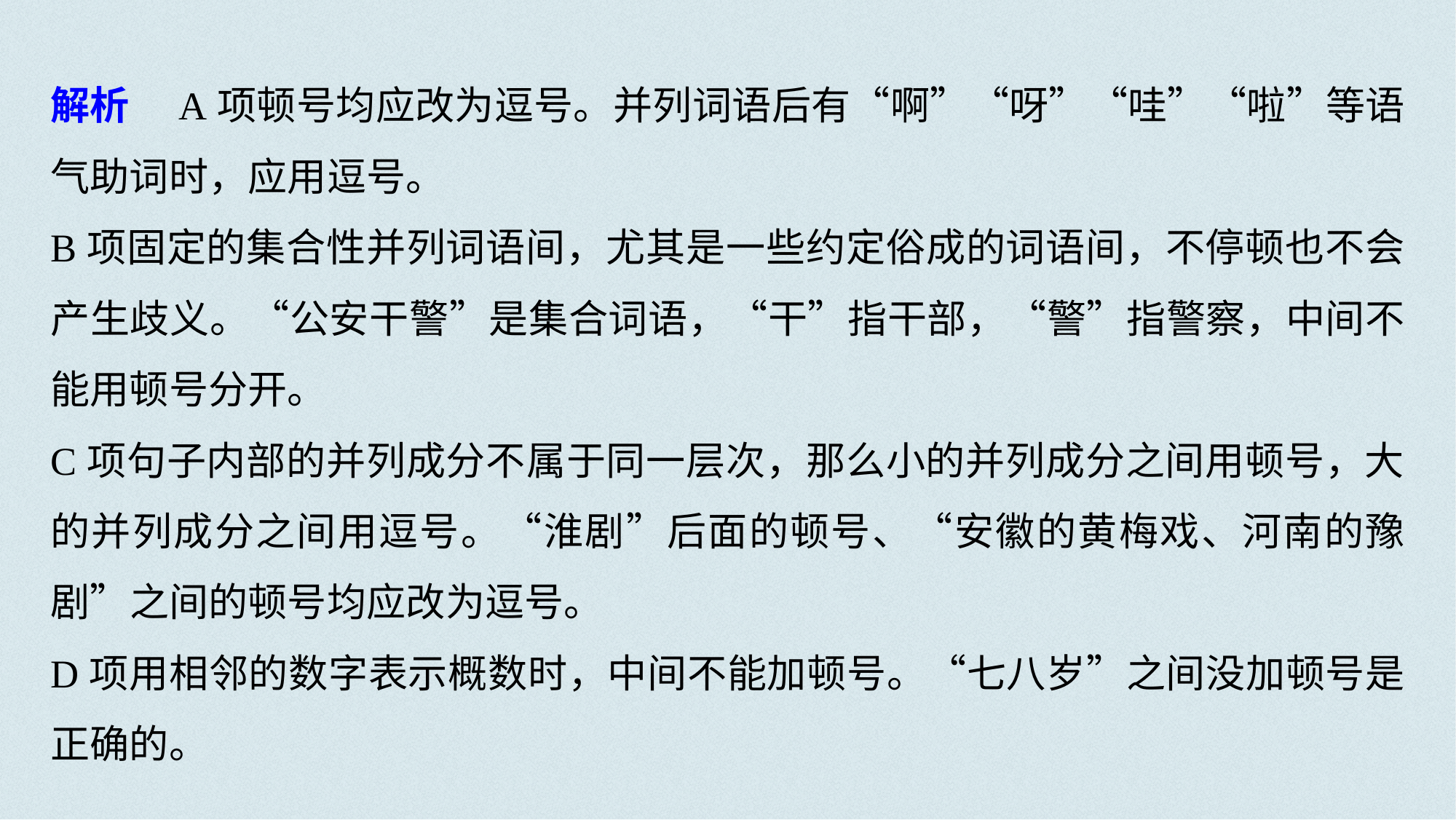

解析　A项顿号均应改为逗号。并列词语后有“啊”“呀”“哇”“啦”等语气助词时，应用逗号。
B项固定的集合性并列词语间，尤其是一些约定俗成的词语间，不停顿也不会产生歧义。“公安干警”是集合词语，“干”指干部，“警”指警察，中间不能用顿号分开。
C项句子内部的并列成分不属于同一层次，那么小的并列成分之间用顿号，大的并列成分之间用逗号。“淮剧”后面的顿号、“安徽的黄梅戏、河南的豫剧”之间的顿号均应改为逗号。
D项用相邻的数字表示概数时，中间不能加顿号。“七八岁”之间没加顿号是正确的。